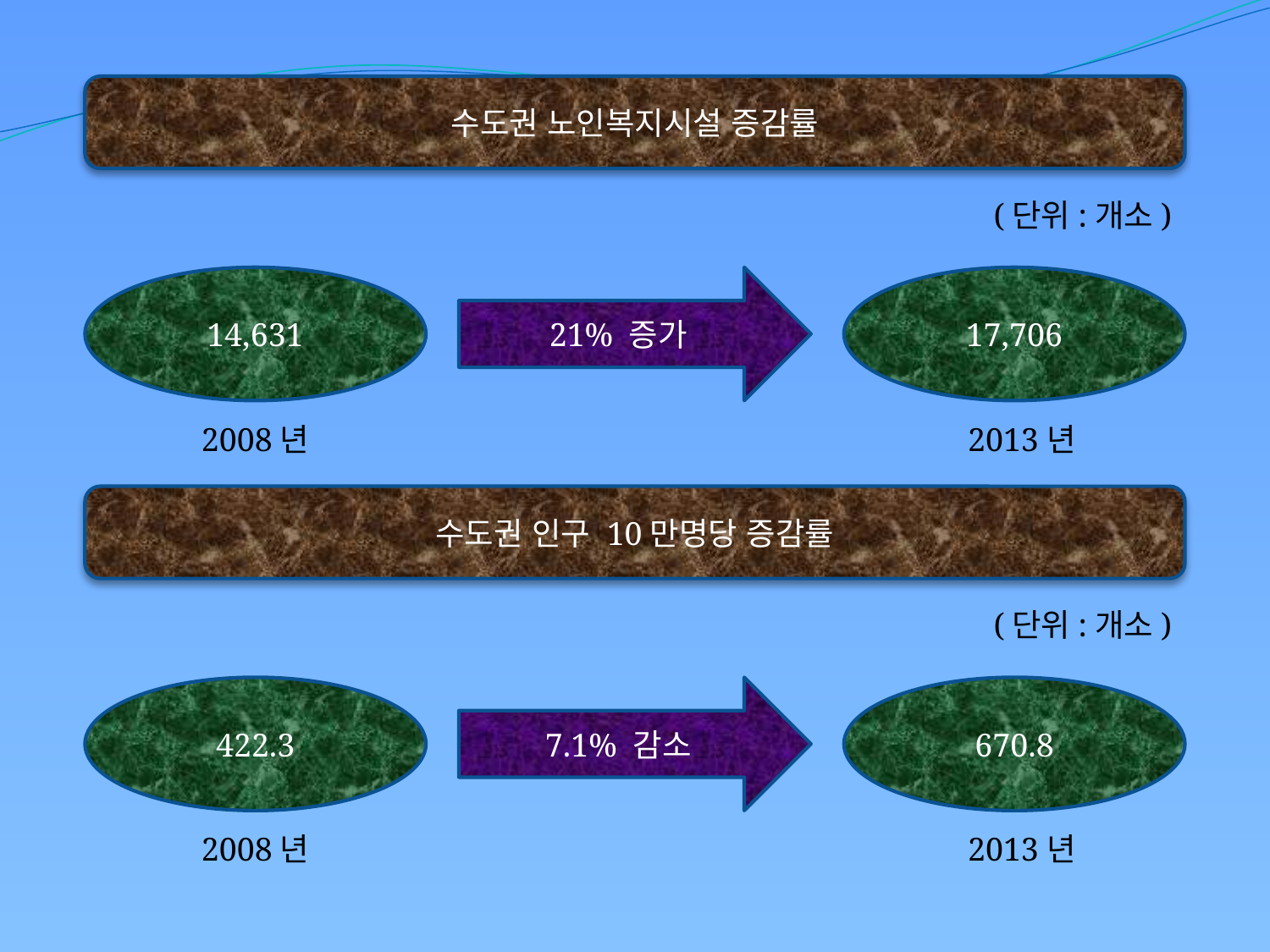

수도권 노인복지시설 증감률
(단위:개소)
14,631
21% 증가
17,706
2008년
2013년
수도권 인구 10만명당 증감률
(단위:개소)
422.3
7.1% 감소
670.8
2008년
2013년
4